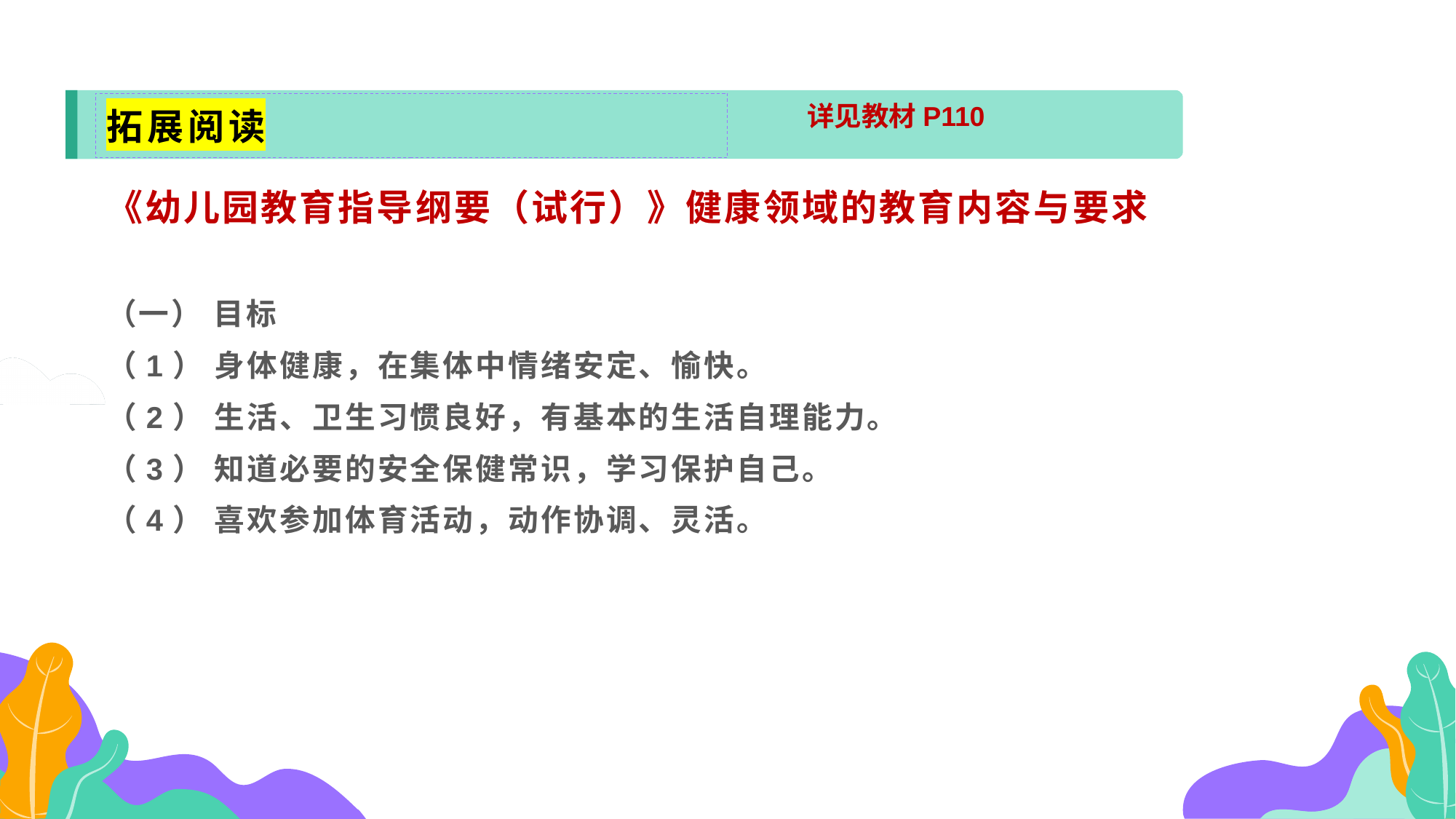

拓展阅读
详见教材P110
《幼儿园教育指导纲要（试行）》健康领域的教育内容与要求

（一） 目标
（1） 身体健康，在集体中情绪安定、愉快。
（2） 生活、卫生习惯良好，有基本的生活自理能力。
（3） 知道必要的安全保健常识，学习保护自己。
（4） 喜欢参加体育活动，动作协调、灵活。